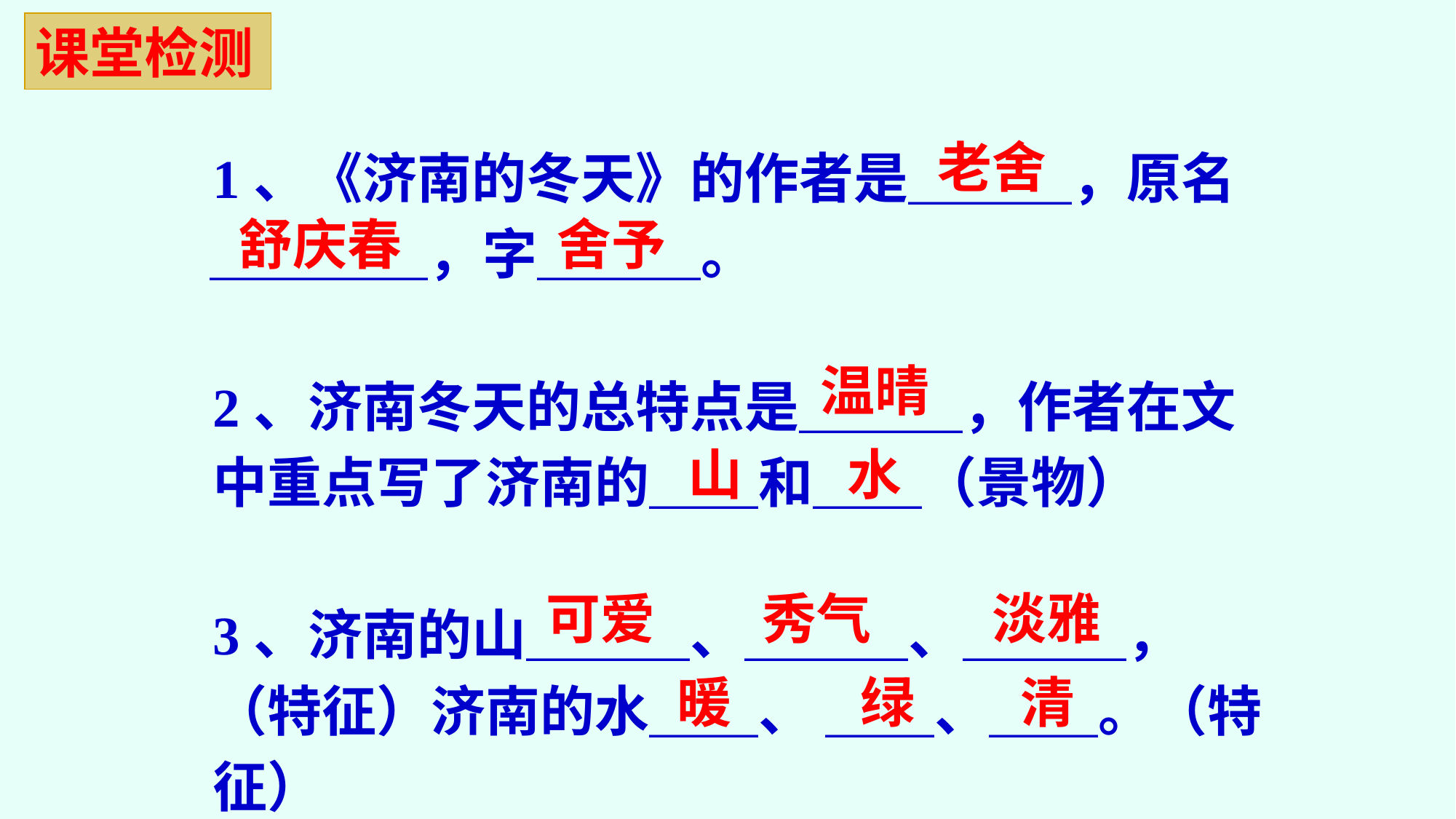

课堂检测
1、《济南的冬天》的作者是＿＿＿，原名
  ＿＿＿＿，字＿＿＿。

2、济南冬天的总特点是＿＿＿，作者在文中重点写了济南的＿＿和＿＿（景物）

3、济南的山＿＿＿、＿＿＿、＿＿＿，（特征）济南的水＿＿、 ＿＿、＿＿。（特征）
老舍
舒庆春
舍予
温晴
山
水

可爱
秀气
淡雅
暖
绿
清